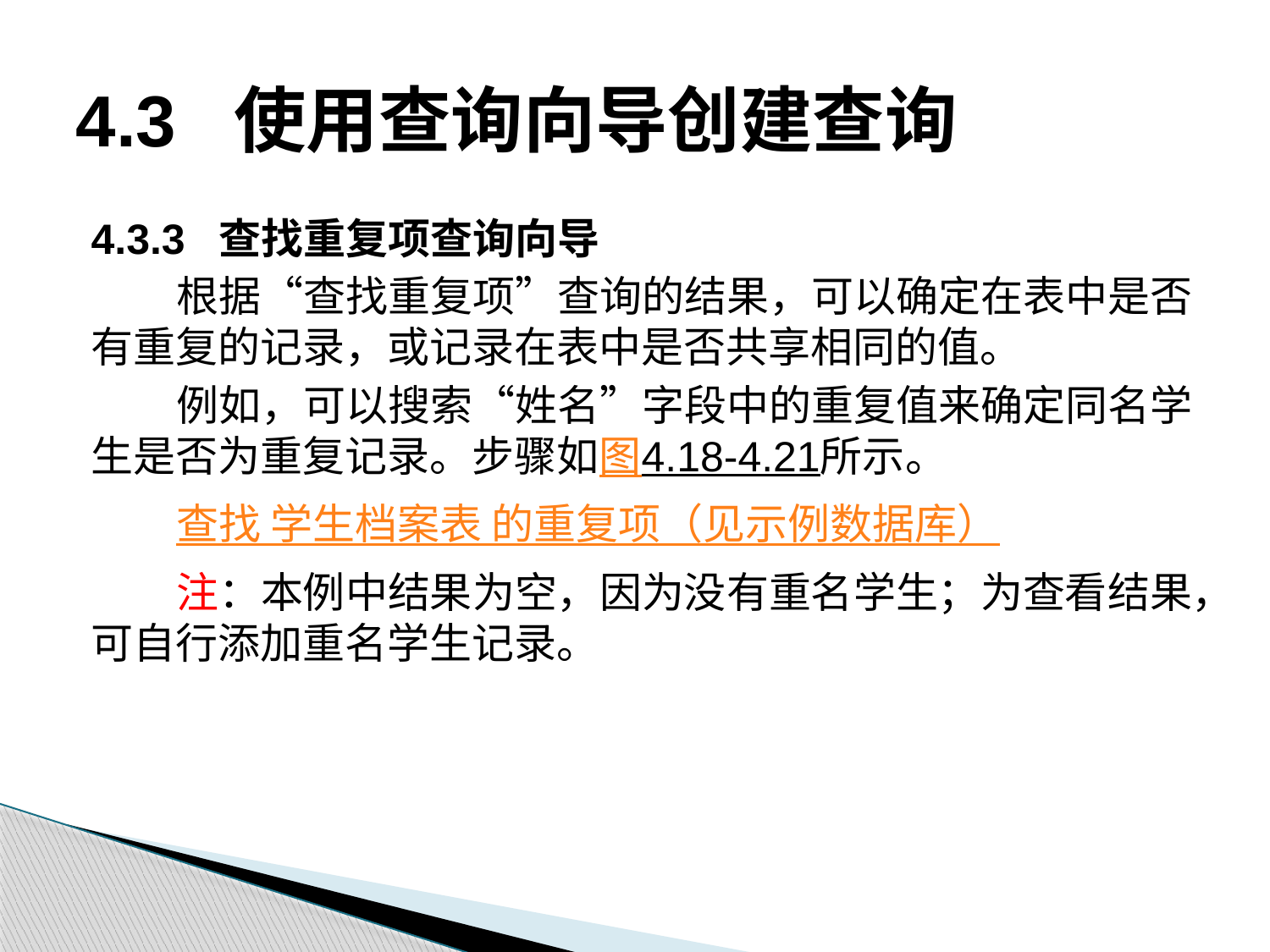

# 4.3  使用查询向导创建查询
4.3.3  查找重复项查询向导
根据“查找重复项”查询的结果，可以确定在表中是否有重复的记录，或记录在表中是否共享相同的值。
例如，可以搜索“姓名”字段中的重复值来确定同名学生是否为重复记录。步骤如图4.18-4.21所示。
查找 学生档案表 的重复项（见示例数据库）
注：本例中结果为空，因为没有重名学生；为查看结果，可自行添加重名学生记录。